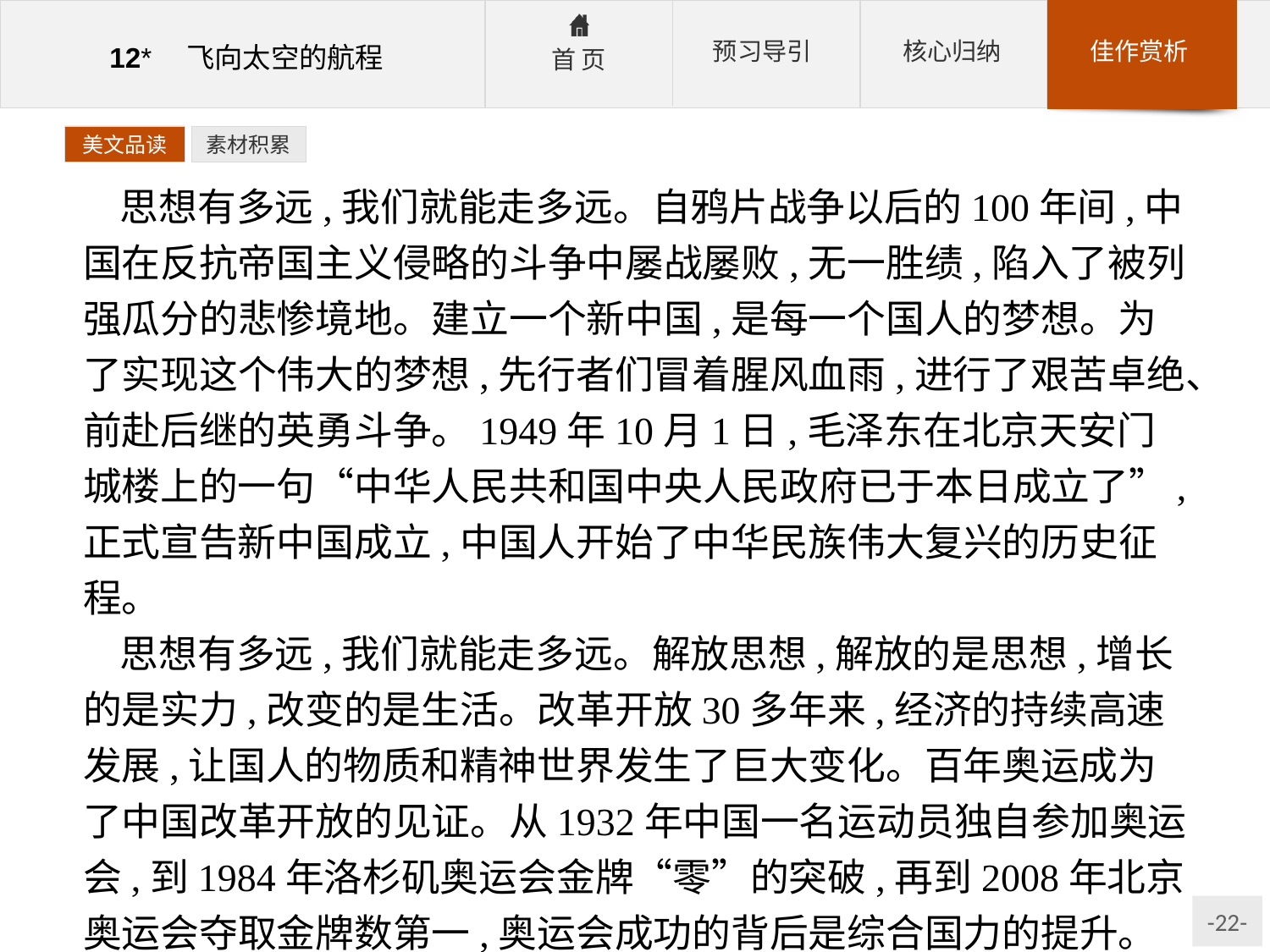

美文品读
素材积累
思想有多远,我们就能走多远。自鸦片战争以后的100年间,中国在反抗帝国主义侵略的斗争中屡战屡败,无一胜绩,陷入了被列强瓜分的悲惨境地。建立一个新中国,是每一个国人的梦想。为了实现这个伟大的梦想,先行者们冒着腥风血雨,进行了艰苦卓绝、前赴后继的英勇斗争。1949年10月1日,毛泽东在北京天安门城楼上的一句“中华人民共和国中央人民政府已于本日成立了”,正式宣告新中国成立,中国人开始了中华民族伟大复兴的历史征程。
思想有多远,我们就能走多远。解放思想,解放的是思想,增长的是实力,改变的是生活。改革开放30多年来,经济的持续高速发展,让国人的物质和精神世界发生了巨大变化。百年奥运成为了中国改革开放的见证。从1932年中国一名运动员独自参加奥运会,到1984年洛杉矶奥运会金牌“零”的突破,再到2008年北京奥运会夺取金牌数第一,奥运会成功的背后是综合国力的提升。“改革开放是强国之路”成为了国人的共识,解放思想成为了国人的一致追求。